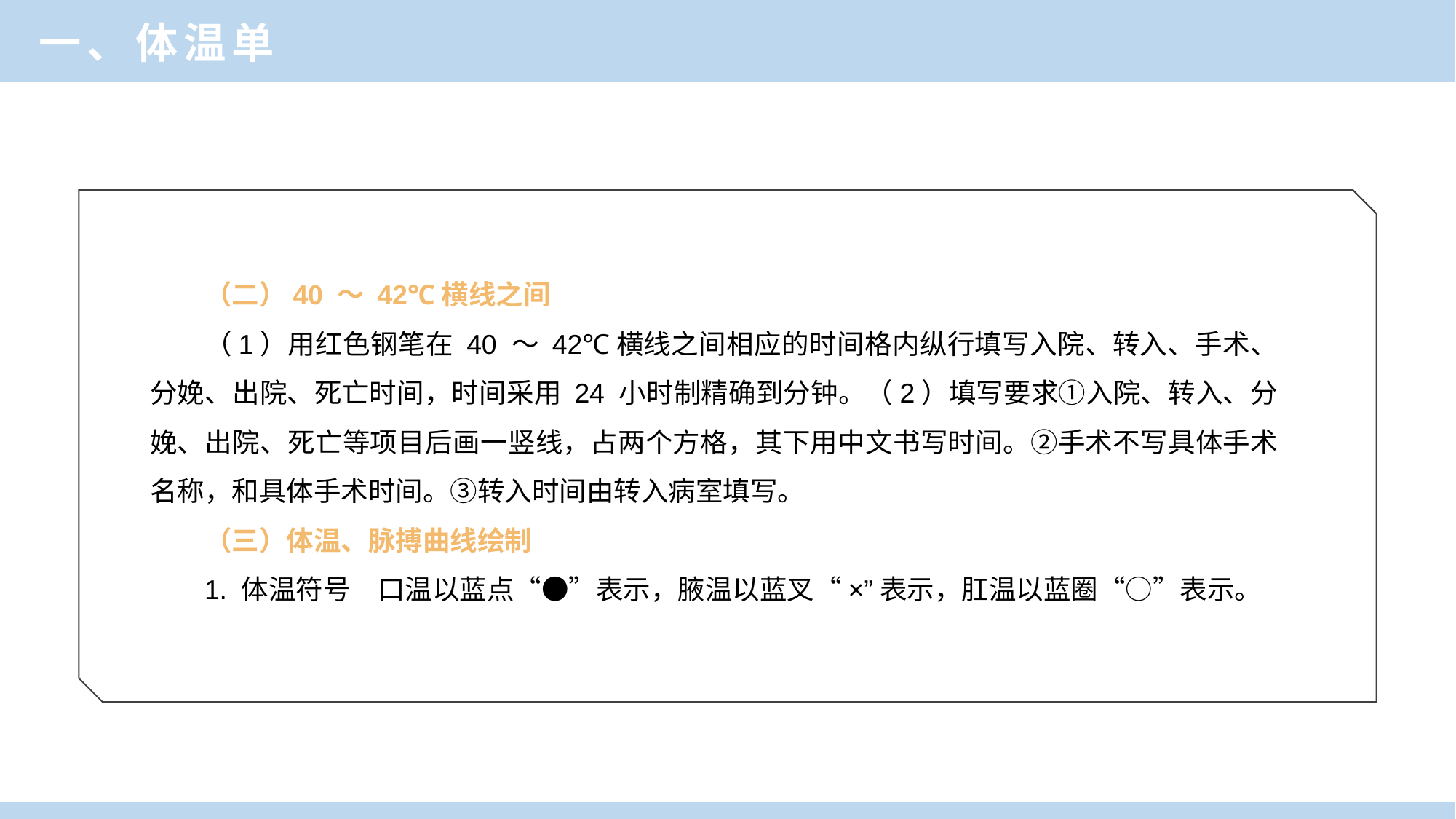

一、体温单

（二）40 ～ 42℃横线之间
（1）用红色钢笔在 40 ～ 42℃横线之间相应的时间格内纵行填写入院、转入、手术、分娩、出院、死亡时间，时间采用 24 小时制精确到分钟。（2）填写要求①入院、转入、分娩、出院、死亡等项目后画一竖线，占两个方格，其下用中文书写时间。②手术不写具体手术名称，和具体手术时间。③转入时间由转入病室填写。
（三）体温、脉搏曲线绘制
1. 体温符号　口温以蓝点“●”表示，腋温以蓝叉“×”表示，肛温以蓝圈“○”表示。